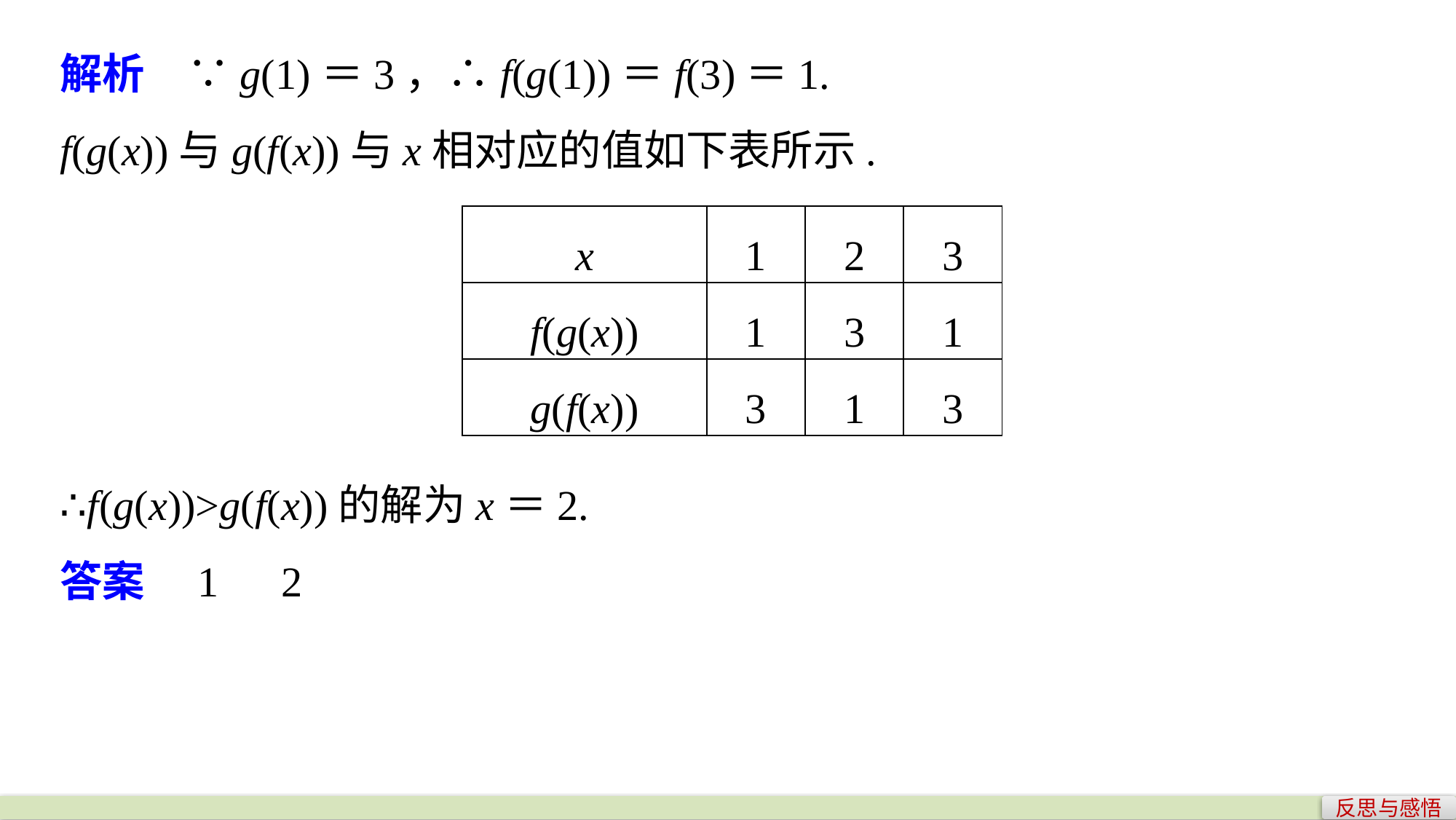

解析　∵g(1)＝3，∴f(g(1))＝f(3)＝1.
f(g(x))与g(f(x))与x相对应的值如下表所示.
| x | 1 | 2 | 3 |
| --- | --- | --- | --- |
| f(g(x)) | 1 | 3 | 1 |
| g(f(x)) | 3 | 1 | 3 |
∴f(g(x))>g(f(x))的解为x＝2.
答案　1　2
反思与感悟